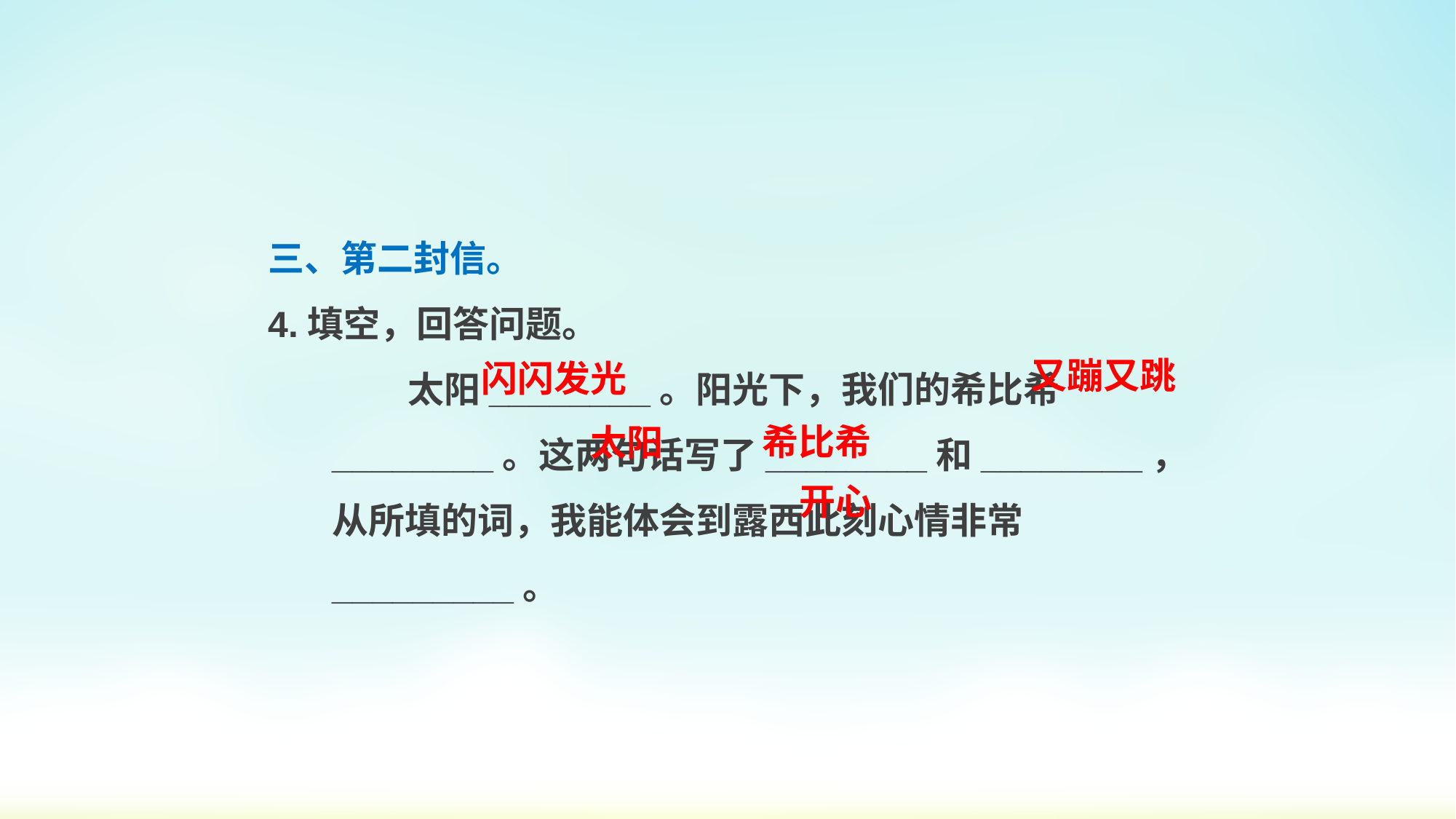

三、第二封信。
4.填空，回答问题。
太阳________。阳光下，我们的希比希________。这两句话写了________和________，从所填的词，我能体会到露西此刻心情非常_________。
又蹦又跳
闪闪发光
希比希
太阳
开心